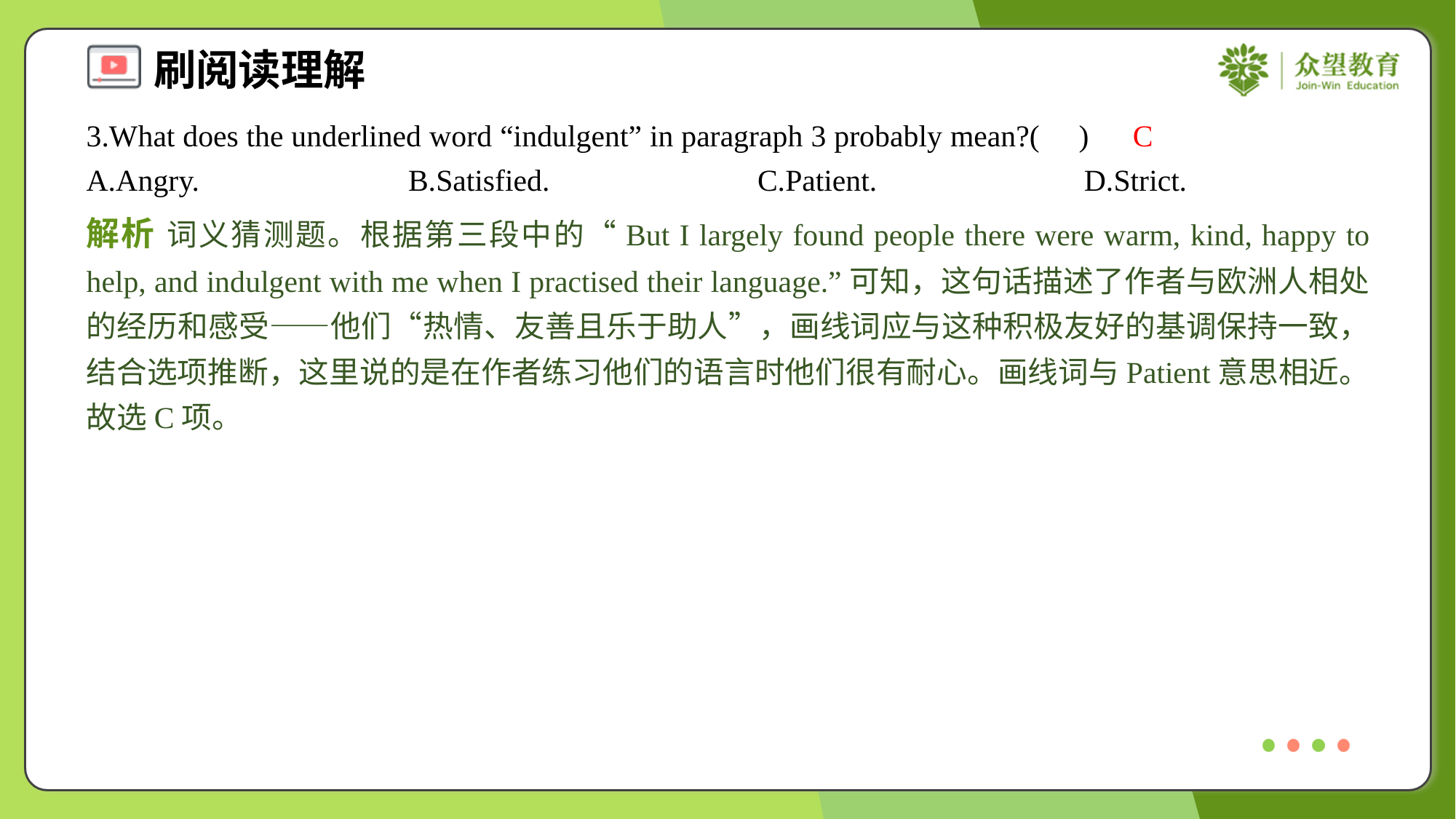

3.What does the underlined word “indulgent” in paragraph 3 probably mean?(     )
C
A.Angry.	B.Satisfied.	C.Patient.	D.Strict.
解析 词义猜测题。根据第三段中的“But I largely found people there were warm, kind, happy to help, and indulgent with me when I practised their language.”可知，这句话描述了作者与欧洲人相处的经历和感受——他们“热情、友善且乐于助人”，画线词应与这种积极友好的基调保持一致，结合选项推断，这里说的是在作者练习他们的语言时他们很有耐心。画线词与Patient意思相近。故选C项。